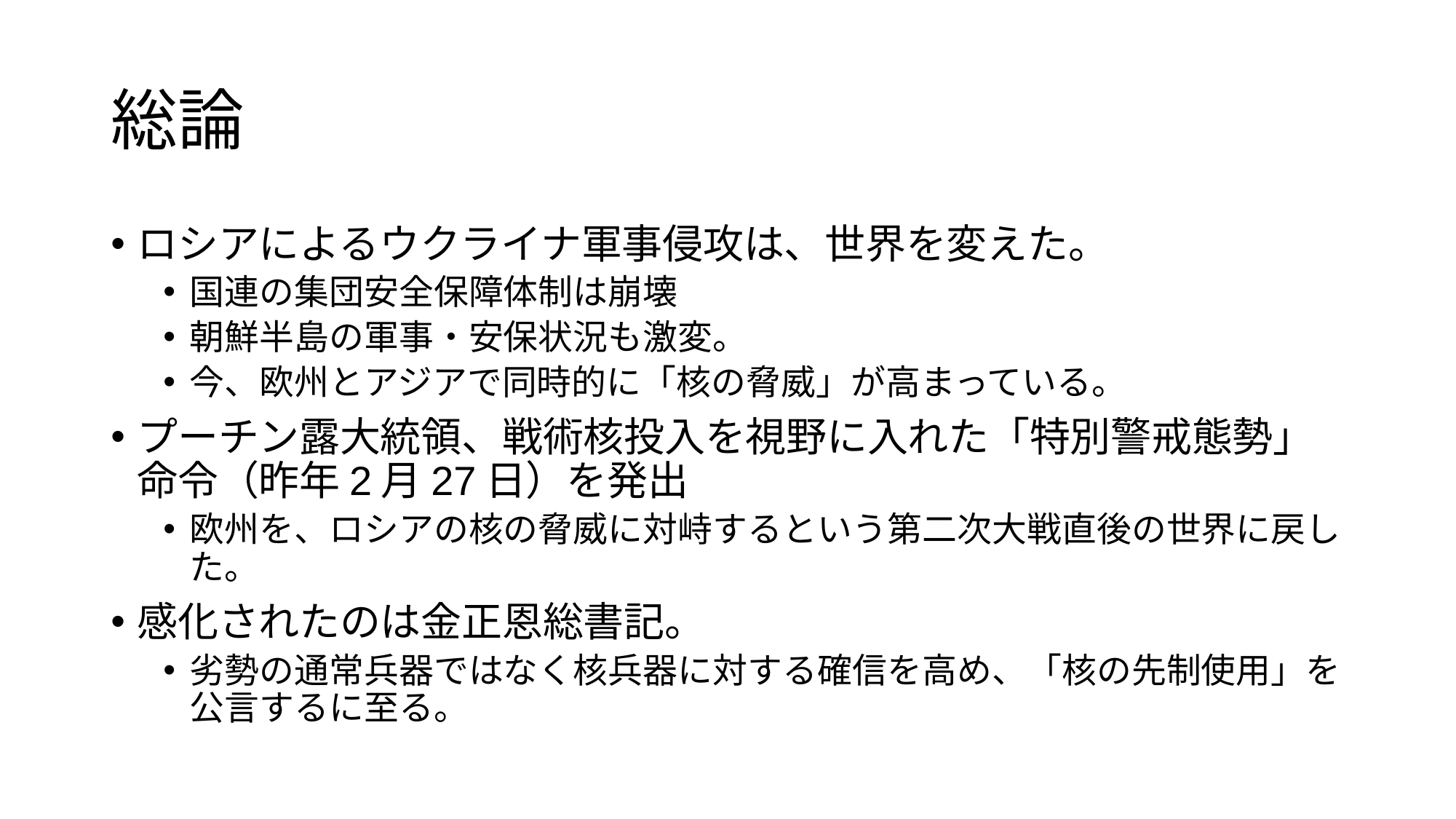

# 総論
ロシアによるウクライナ軍事侵攻は、世界を変えた。
国連の集団安全保障体制は崩壊
朝鮮半島の軍事・安保状況も激変。
今、欧州とアジアで同時的に「核の脅威」が高まっている。
プーチン露大統領、戦術核投入を視野に入れた「特別警戒態勢」命令（昨年2月27日）を発出
欧州を、ロシアの核の脅威に対峙するという第二次大戦直後の世界に戻した。
感化されたのは金正恩総書記。
劣勢の通常兵器ではなく核兵器に対する確信を高め、「核の先制使用」を公言するに至る。